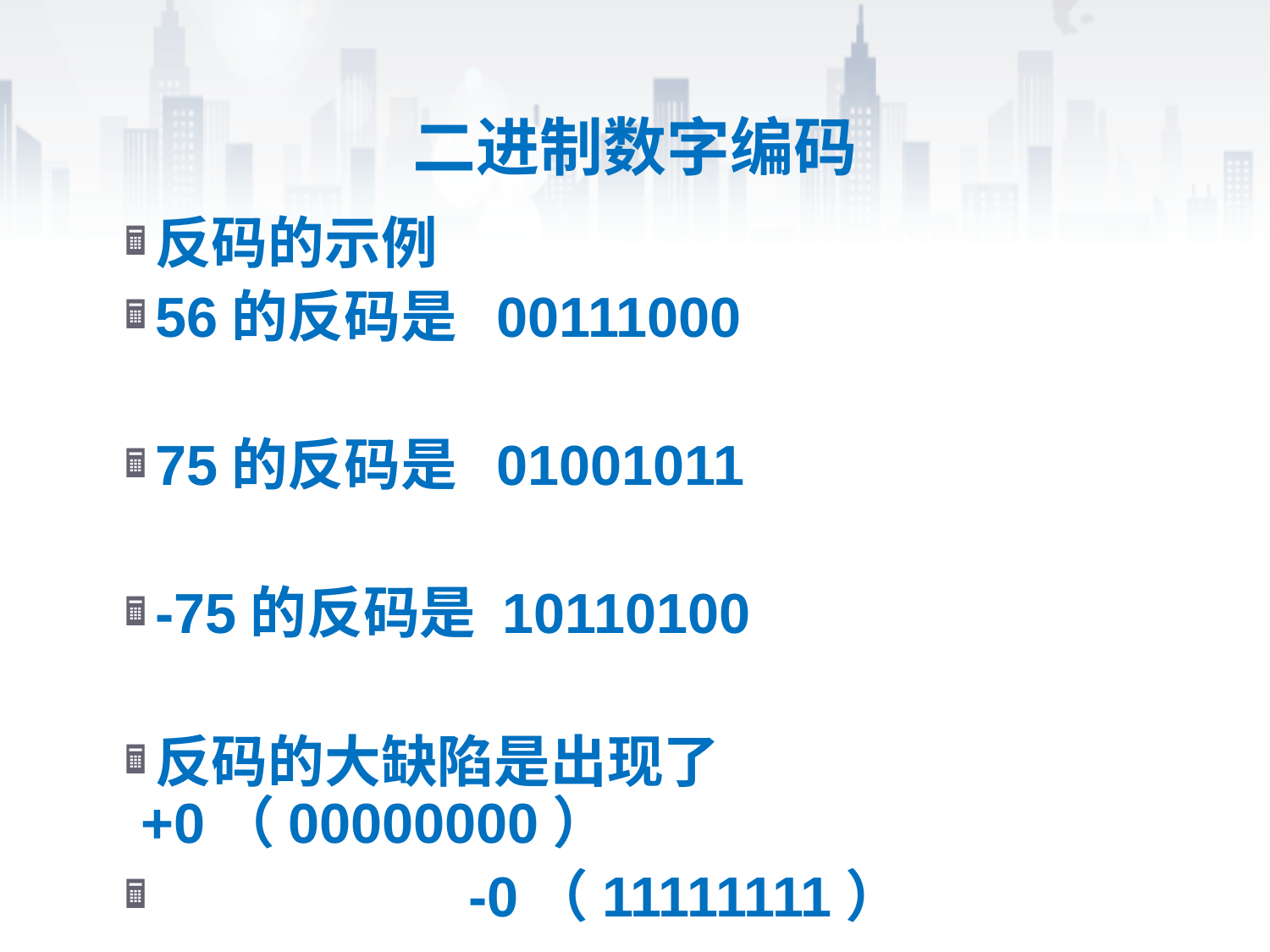

# 二进制数字编码
反码的示例
56的反码是  00111000

75的反码是  01001011

-75的反码是 10110100

反码的大缺陷是出现了+0（00000000）
                    -0（11111111）